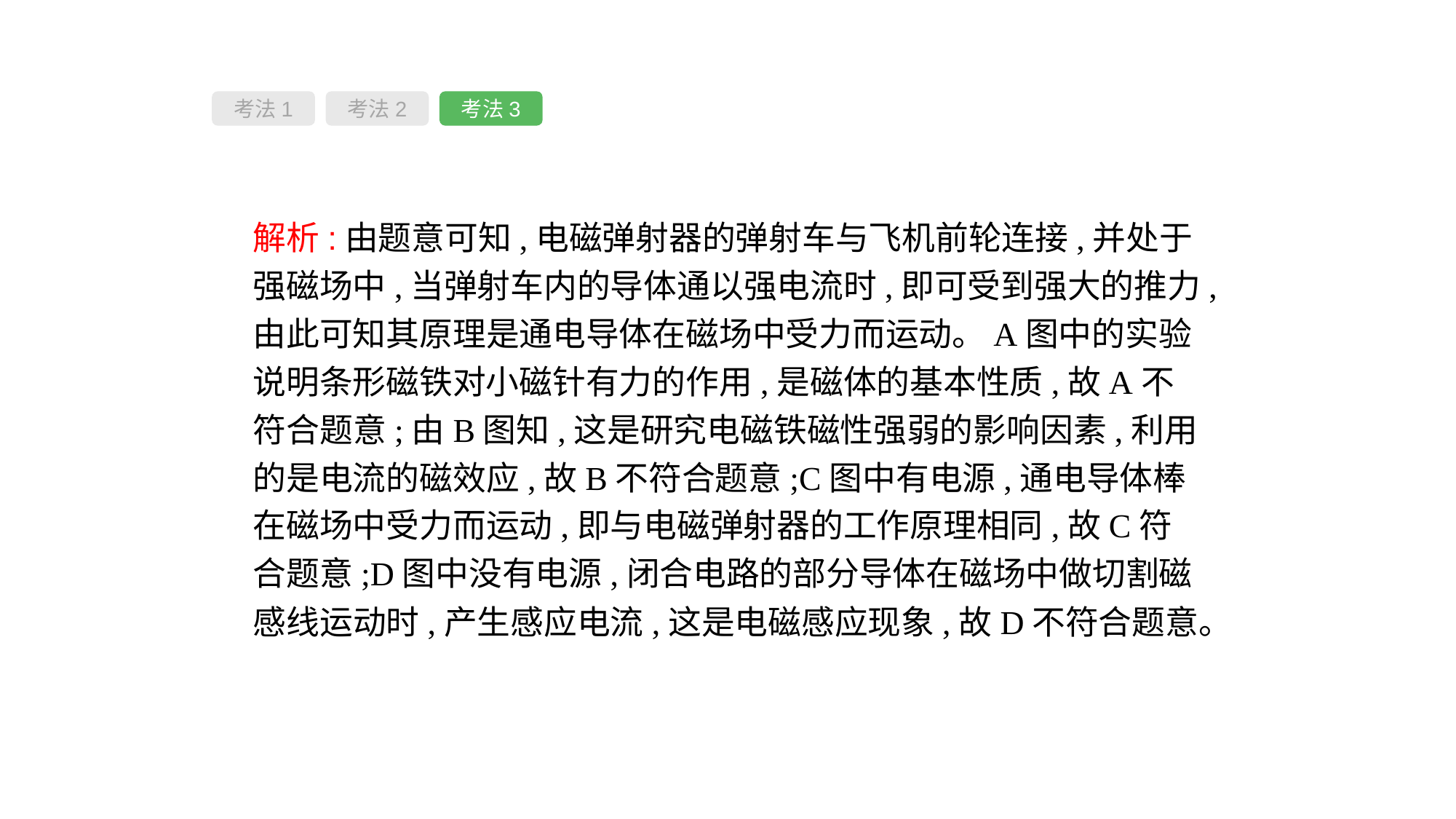

考法1
考法2
考法3
解析:由题意可知,电磁弹射器的弹射车与飞机前轮连接,并处于强磁场中,当弹射车内的导体通以强电流时,即可受到强大的推力,由此可知其原理是通电导体在磁场中受力而运动。A图中的实验说明条形磁铁对小磁针有力的作用,是磁体的基本性质,故A不符合题意;由B图知,这是研究电磁铁磁性强弱的影响因素,利用的是电流的磁效应,故B不符合题意;C图中有电源,通电导体棒在磁场中受力而运动,即与电磁弹射器的工作原理相同,故C符合题意;D图中没有电源,闭合电路的部分导体在磁场中做切割磁感线运动时,产生感应电流,这是电磁感应现象,故D不符合题意。